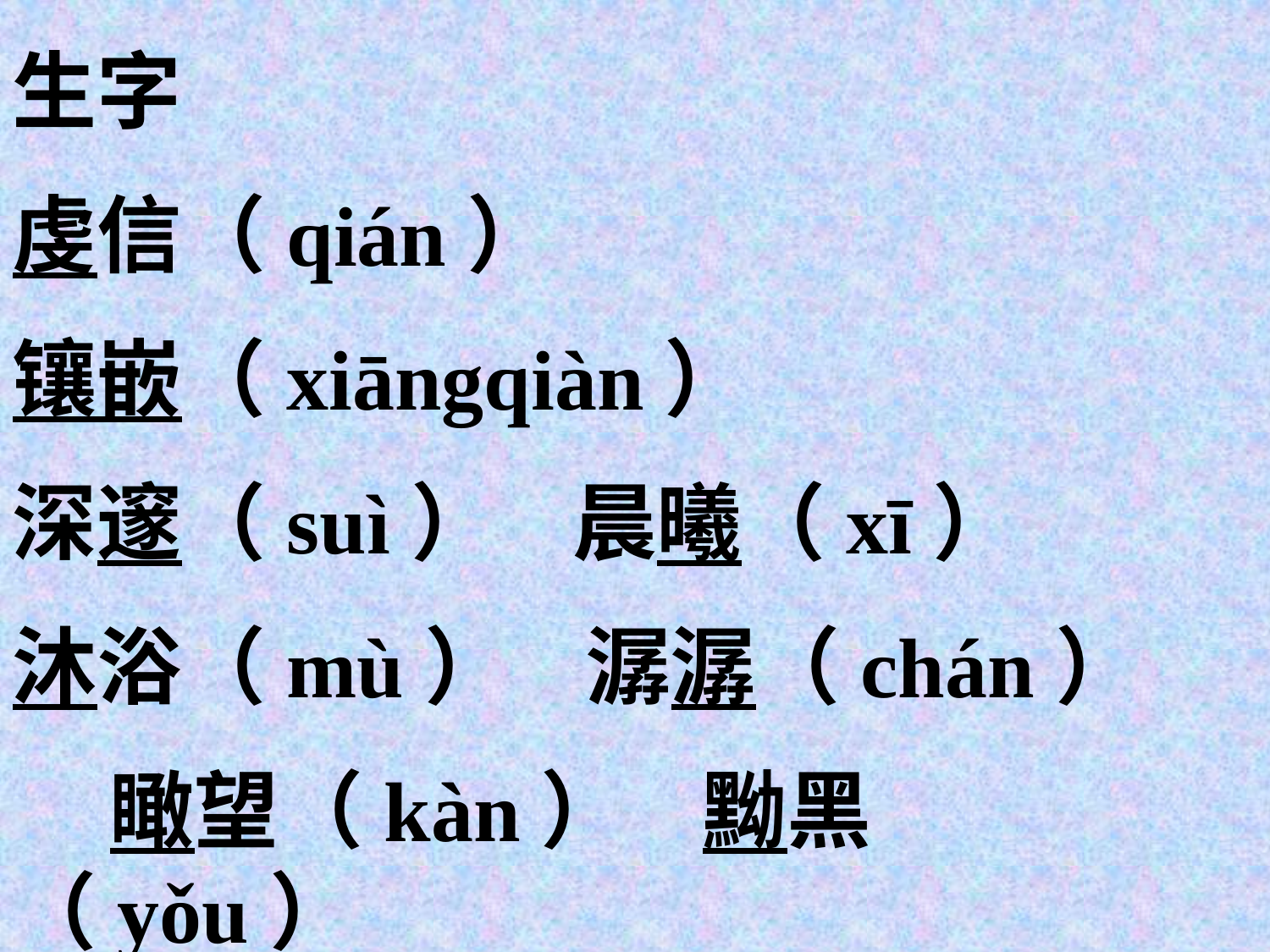

生字
虔信（qián）
镶嵌（xiāngqiàn）
深邃（suì）    晨曦（xī）
沐浴（mù）    潺潺（chán）
    瞰望（kàn）    黝黑（yǒu）